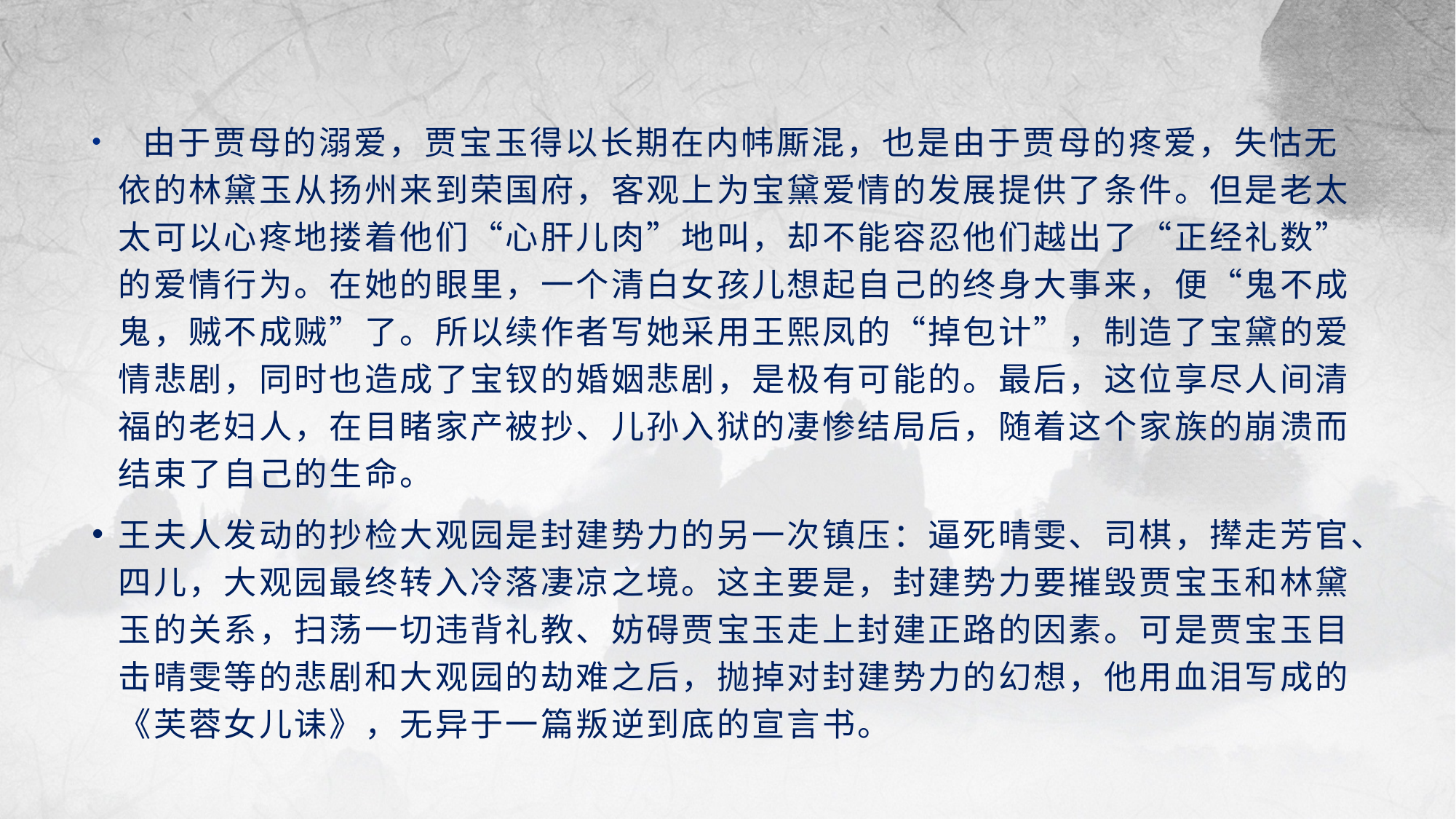

由于贾母的溺爱，贾宝玉得以长期在内帏厮混，也是由于贾母的疼爱，失怙无依的林黛玉从扬州来到荣国府，客观上为宝黛爱情的发展提供了条件。但是老太太可以心疼地搂着他们“心肝儿肉”地叫，却不能容忍他们越出了“正经礼数”的爱情行为。在她的眼里，一个清白女孩儿想起自己的终身大事来，便“鬼不成鬼，贼不成贼”了。所以续作者写她采用王熙凤的“掉包计”，制造了宝黛的爱情悲剧，同时也造成了宝钗的婚姻悲剧，是极有可能的。最后，这位享尽人间清福的老妇人，在目睹家产被抄、儿孙入狱的凄惨结局后，随着这个家族的崩溃而结束了自己的生命。
王夫人发动的抄检大观园是封建势力的另一次镇压：逼死晴雯、司棋，撵走芳官、四儿，大观园最终转入冷落凄凉之境。这主要是，封建势力要摧毁贾宝玉和林黛玉的关系，扫荡一切违背礼教、妨碍贾宝玉走上封建正路的因素。可是贾宝玉目击晴雯等的悲剧和大观园的劫难之后，抛掉对封建势力的幻想，他用血泪写成的《芙蓉女儿诔》，无异于一篇叛逆到底的宣言书。